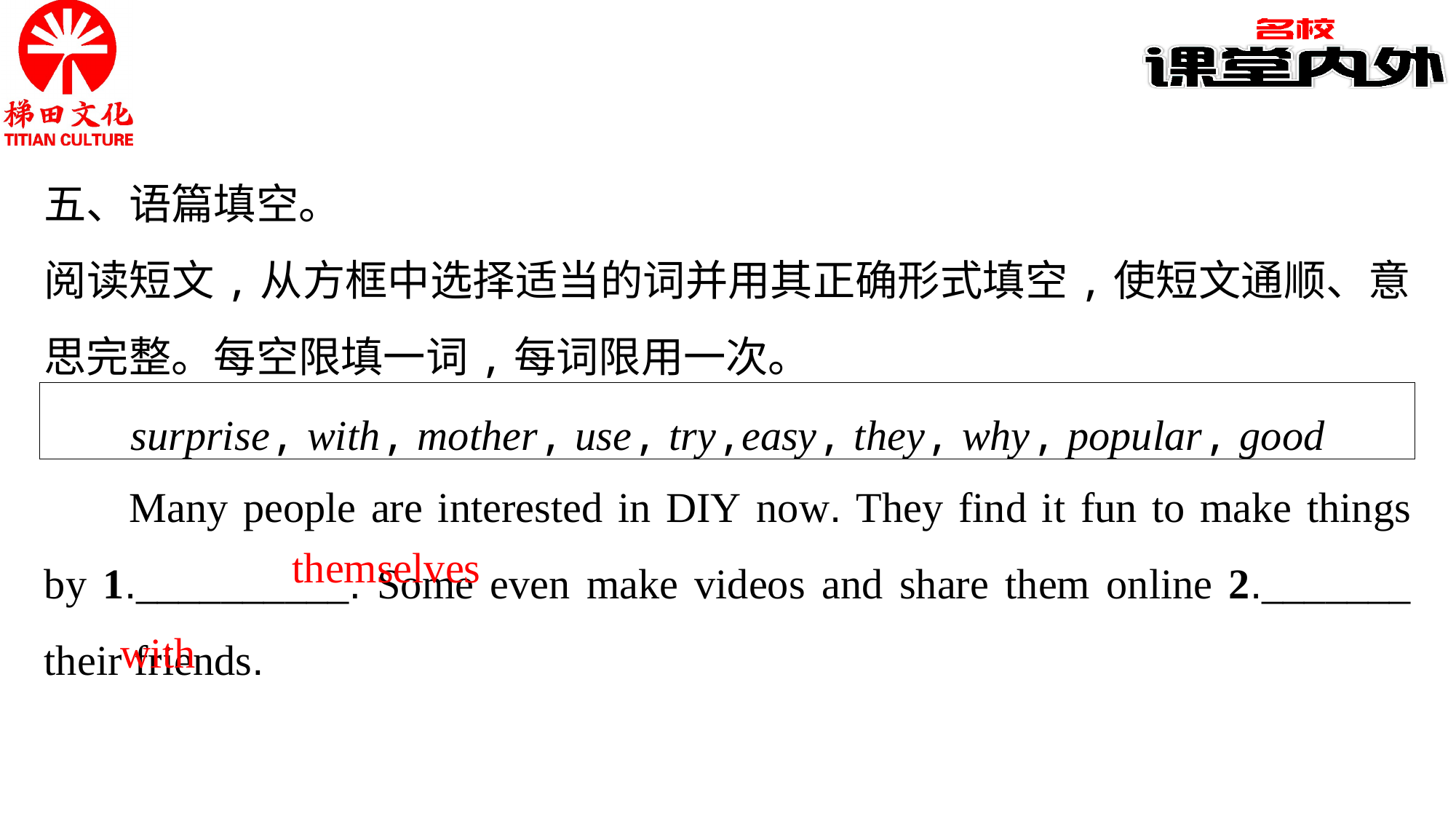

五、语篇填空。
阅读短文,从方框中选择适当的词并用其正确形式填空,使短文通顺、意思完整。每空限填一词,每词限用一次。
surprise, with, mother, use, try,easy, they, why, popular, good
Many people are interested in DIY now. They find it fun to make things by 1.__________. Some even make videos and share them online 2._______ their friends.
themselves
with